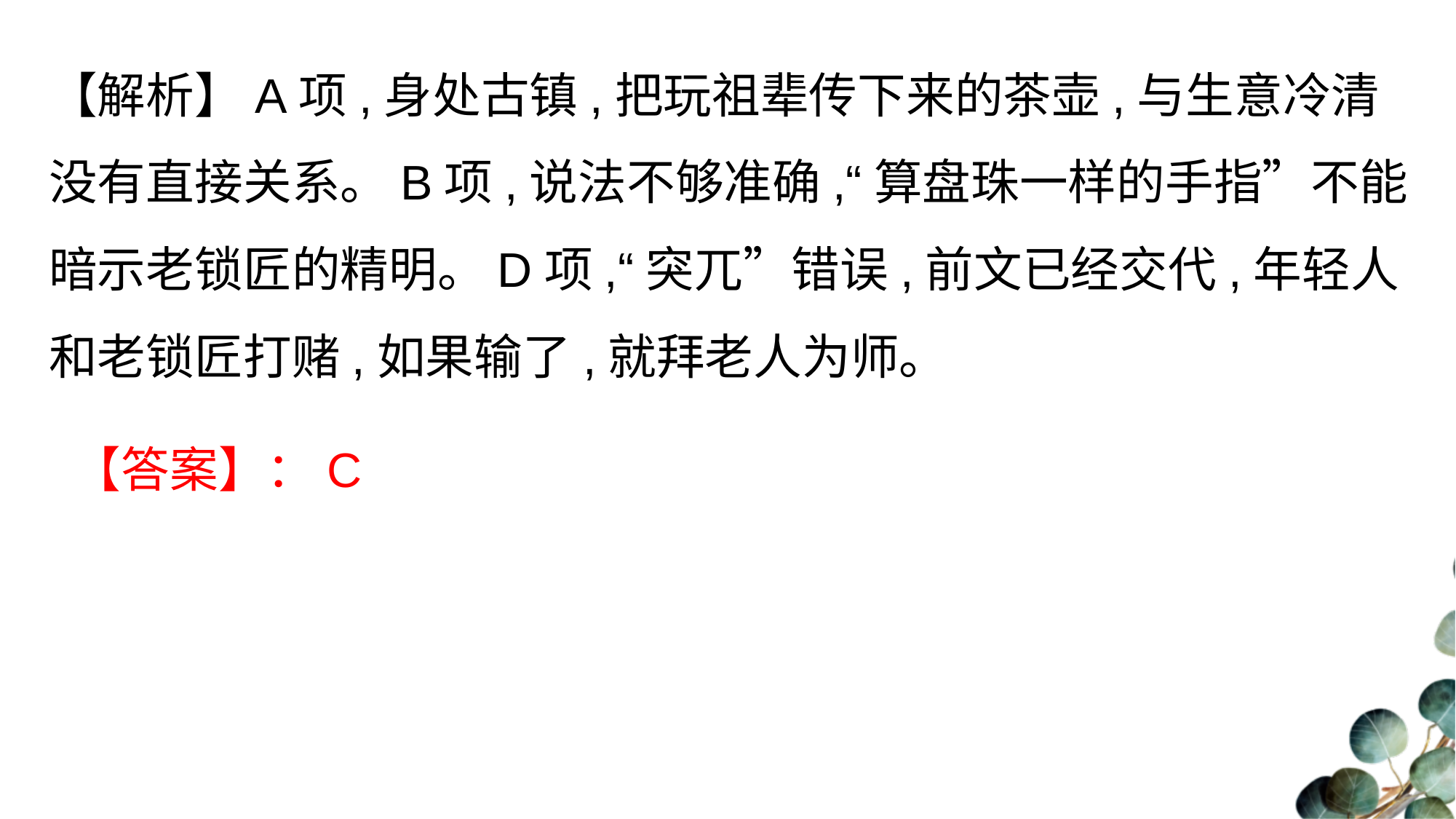

【解析】A项,身处古镇,把玩祖辈传下来的茶壶,与生意冷清没有直接关系。B项,说法不够准确,“算盘珠一样的手指”不能暗示老锁匠的精明。D项,“突兀”错误,前文已经交代,年轻人和老锁匠打赌,如果输了,就拜老人为师。
【答案】：C